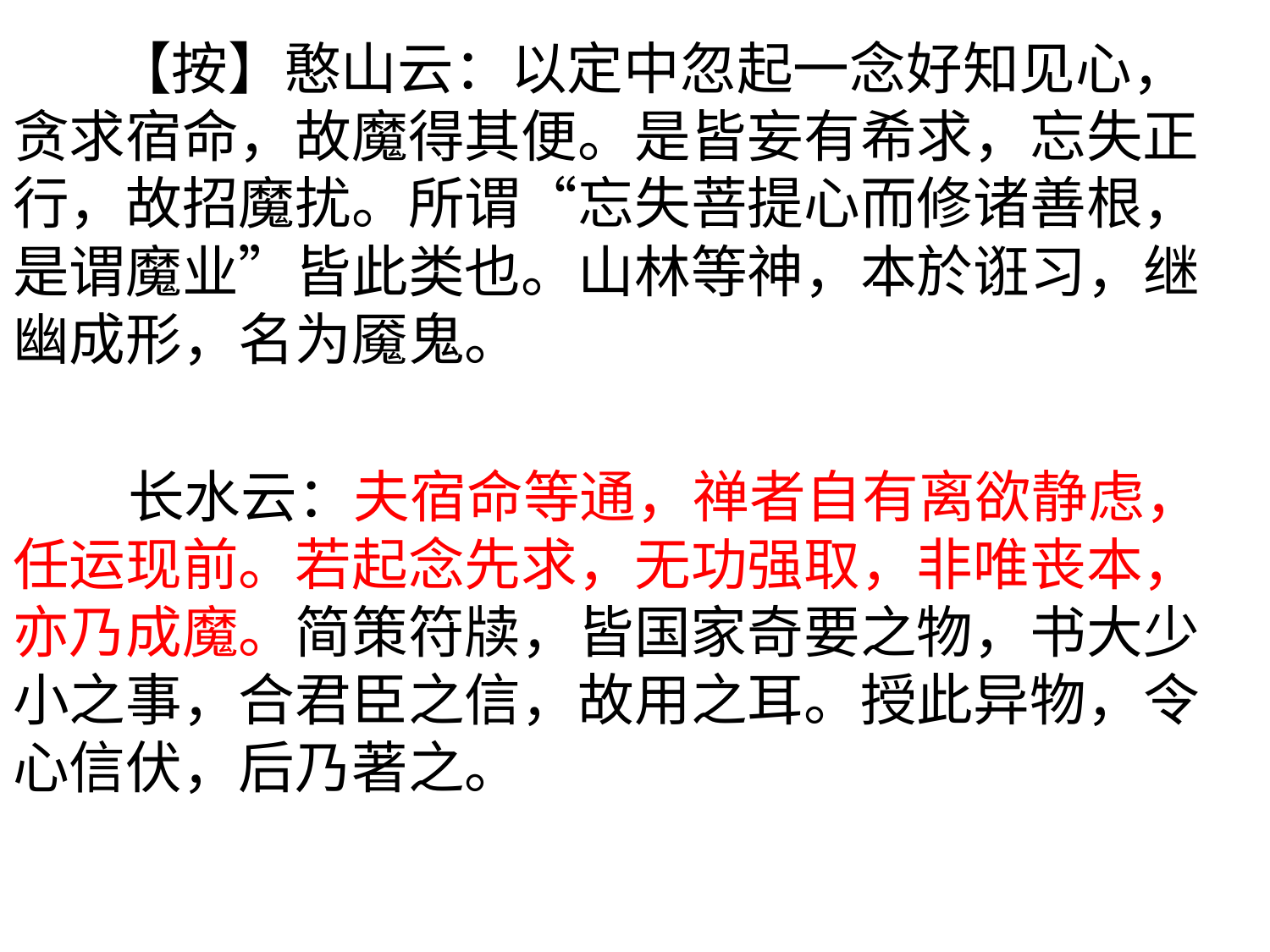

【按】憨山云：以定中忽起一念好知见心，贪求宿命，故魔得其便。是皆妄有希求，忘失正行，故招魔扰。所谓“忘失菩提心而修诸善根，是谓魔业”皆此类也。山林等神，本於诳习，继幽成形，名为魇鬼。

        长水云：夫宿命等通，禅者自有离欲静虑，任运现前。若起念先求，无功强取，非唯丧本，亦乃成魔。简策符牍，皆国家奇要之物，书大少小之事，合君臣之信，故用之耳。授此异物，令心信伏，后乃著之。